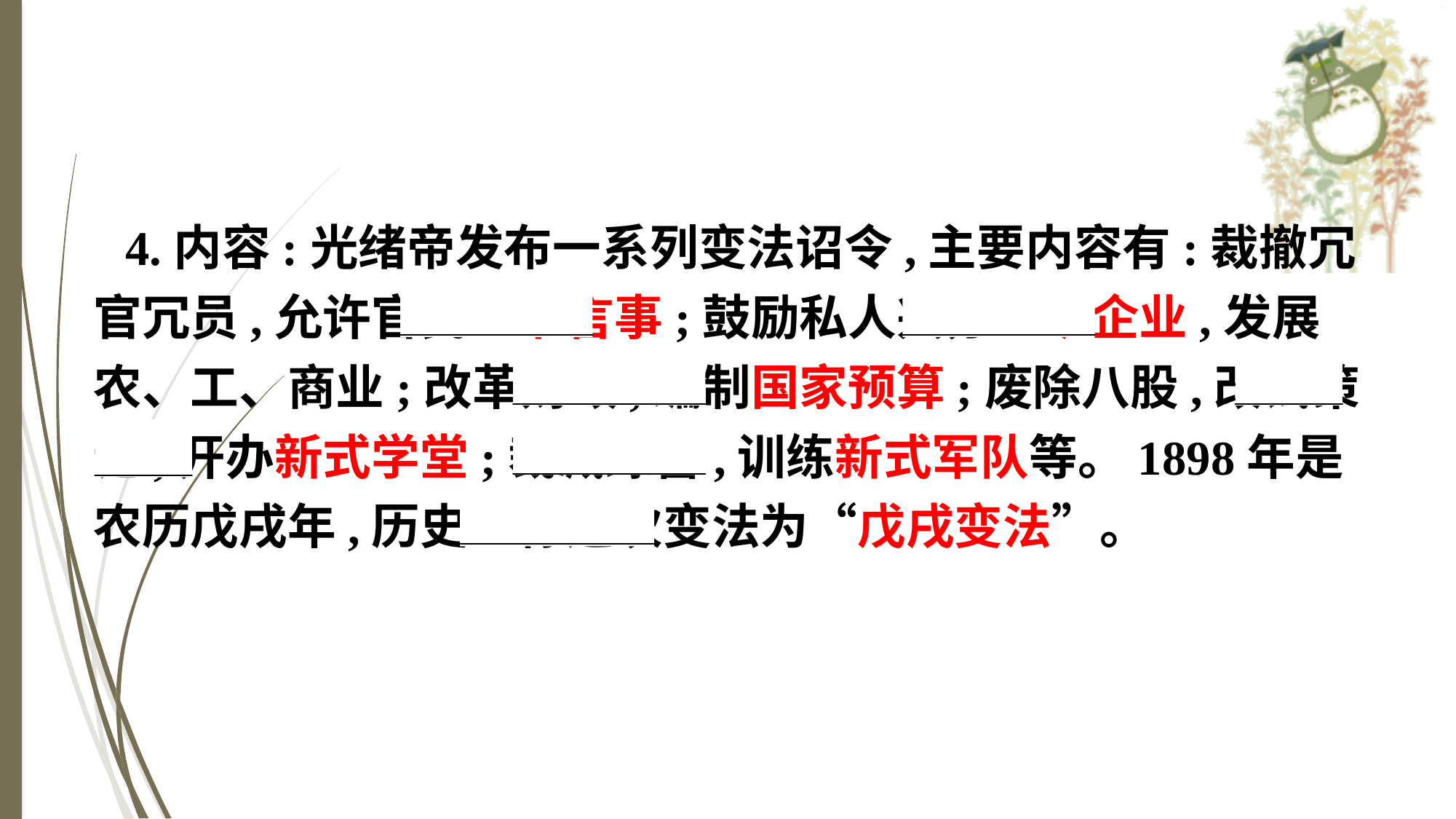

4.内容:光绪帝发布一系列变法诏令,主要内容有:裁撤冗官冗员,允许官民上书言事;鼓励私人兴办工矿企业,发展农、工、商业;改革财政,编制国家预算;废除八股,改试策论,开办新式学堂;裁减绿营,训练新式军队等。1898年是农历戊戌年,历史上称这次变法为“戊戌变法”。